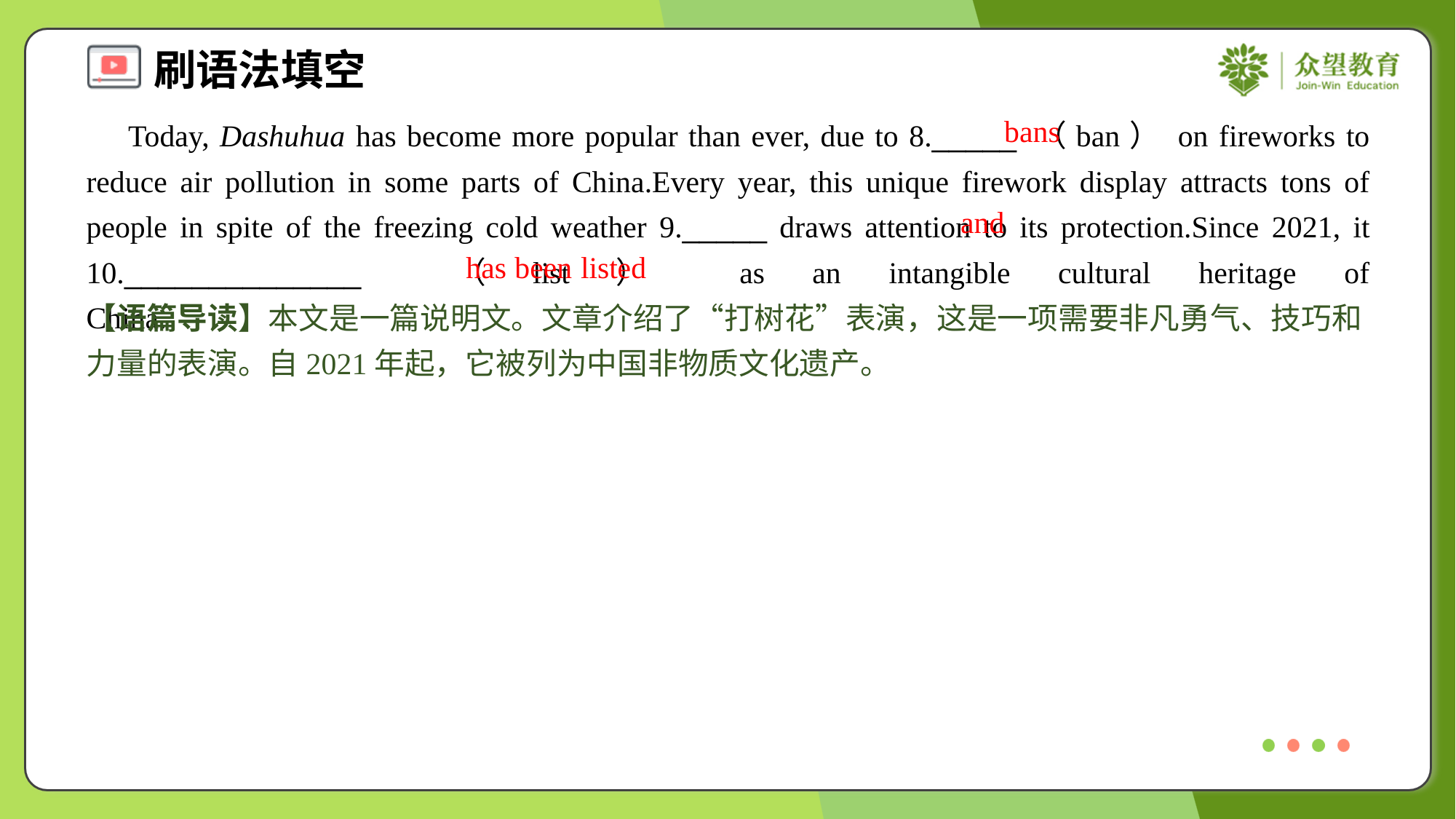

bans
    Today, Dashuhua has become more popular than ever, due to 8._____ （ban） on fireworks to reduce air pollution in some parts of China.Every year, this unique firework display attracts tons of people in spite of the freezing cold weather 9._____ draws attention to its protection.Since 2021, it 10.______________ （list） as an intangible cultural heritage of China.#1.3
and
has been listed
【语篇导读】本文是一篇说明文。文章介绍了“打树花”表演，这是一项需要非凡勇气、技巧和力量的表演。自2021年起，它被列为中国非物质文化遗产。